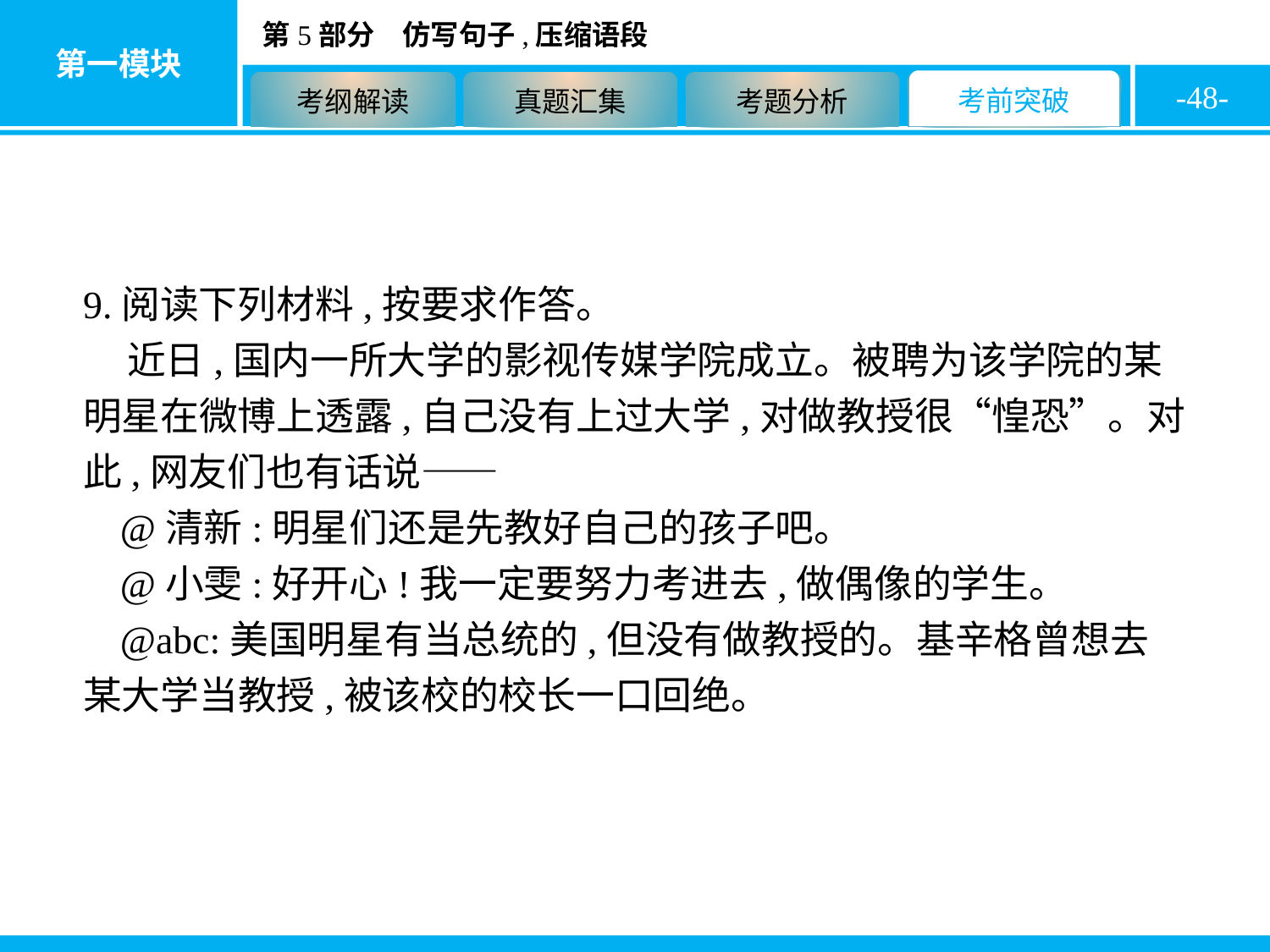

-48-
9.阅读下列材料,按要求作答。
    近日,国内一所大学的影视传媒学院成立。被聘为该学院的某明星在微博上透露,自己没有上过大学,对做教授很“惶恐”。对此,网友们也有话说——
@清新:明星们还是先教好自己的孩子吧。
@小雯:好开心!我一定要努力考进去,做偶像的学生。
@abc:美国明星有当总统的,但没有做教授的。基辛格曾想去某大学当教授,被该校的校长一口回绝。